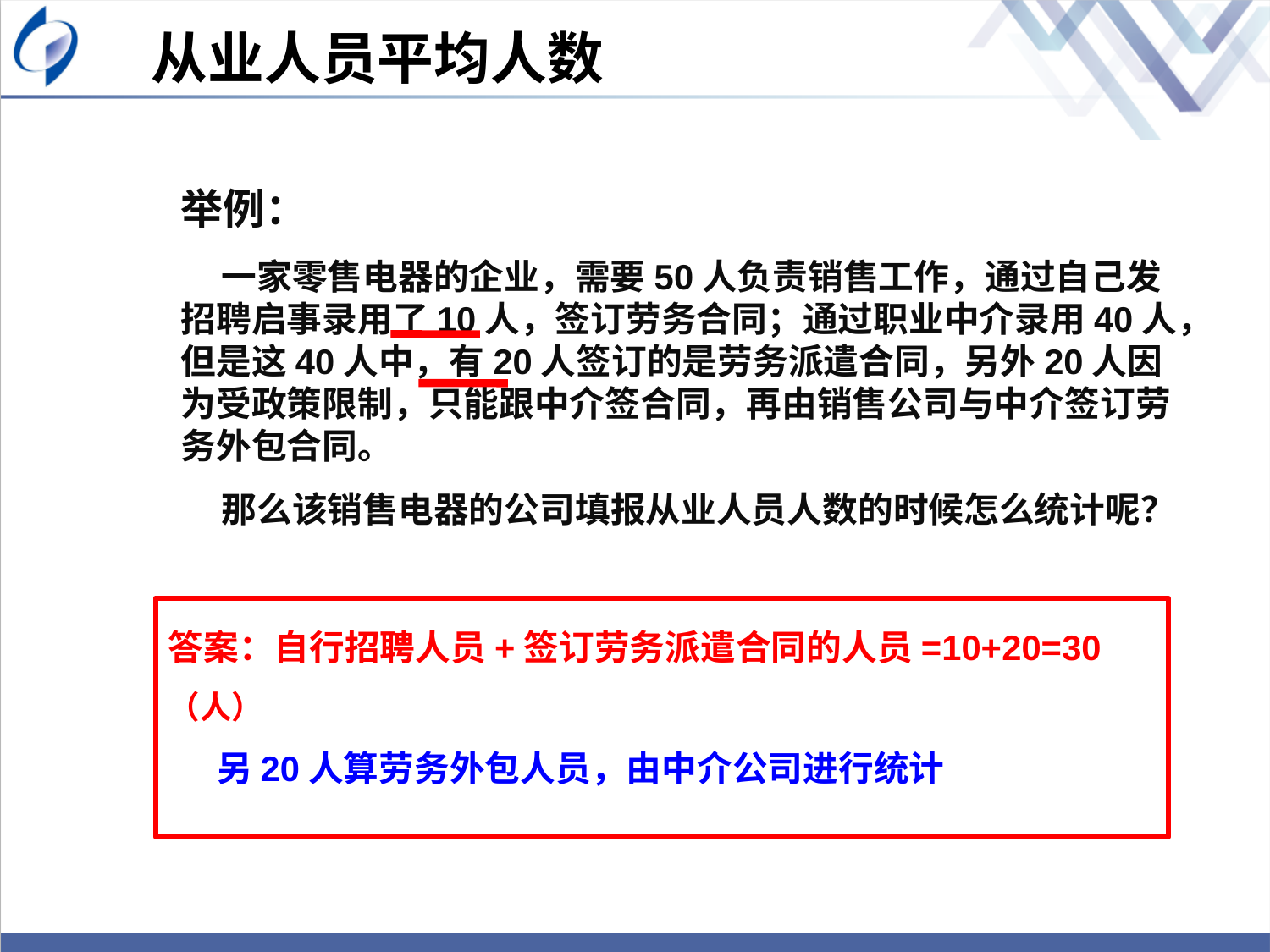

从业人员平均人数
举例：
    一家零售电器的企业，需要50人负责销售工作，通过自己发招聘启事录用了10人，签订劳务合同；通过职业中介录用40人，但是这40人中，有20人签订的是劳务派遣合同，另外20人因为受政策限制，只能跟中介签合同，再由销售公司与中介签订劳务外包合同。
    那么该销售电器的公司填报从业人员人数的时候怎么统计呢？
答案：自行招聘人员+签订劳务派遣合同的人员=10+20=30（人）
     另20人算劳务外包人员，由中介公司进行统计